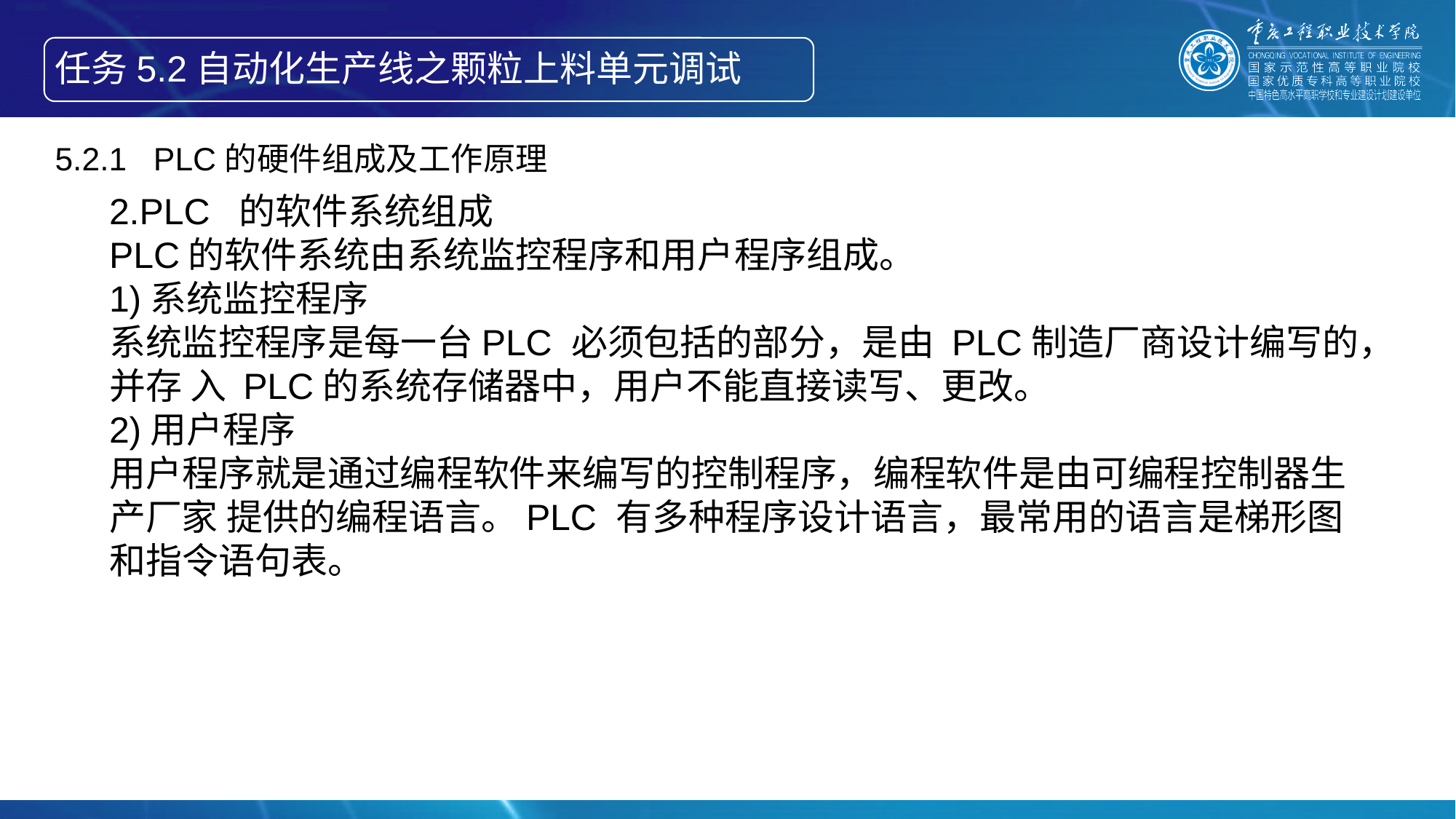

任务5.2自动化生产线之颗粒上料单元调试

5.2.1   PLC的硬件组成及工作原理
2.PLC  的软件系统组成
PLC的软件系统由系统监控程序和用户程序组成。
1)系统监控程序
系统监控程序是每一台PLC 必须包括的部分，是由 PLC制造厂商设计编写的，并存 入 PLC的系统存储器中，用户不能直接读写、更改。
2)用户程序
用户程序就是通过编程软件来编写的控制程序，编程软件是由可编程控制器生产厂家 提供的编程语言。PLC 有多种程序设计语言，最常用的语言是梯形图和指令语句表。